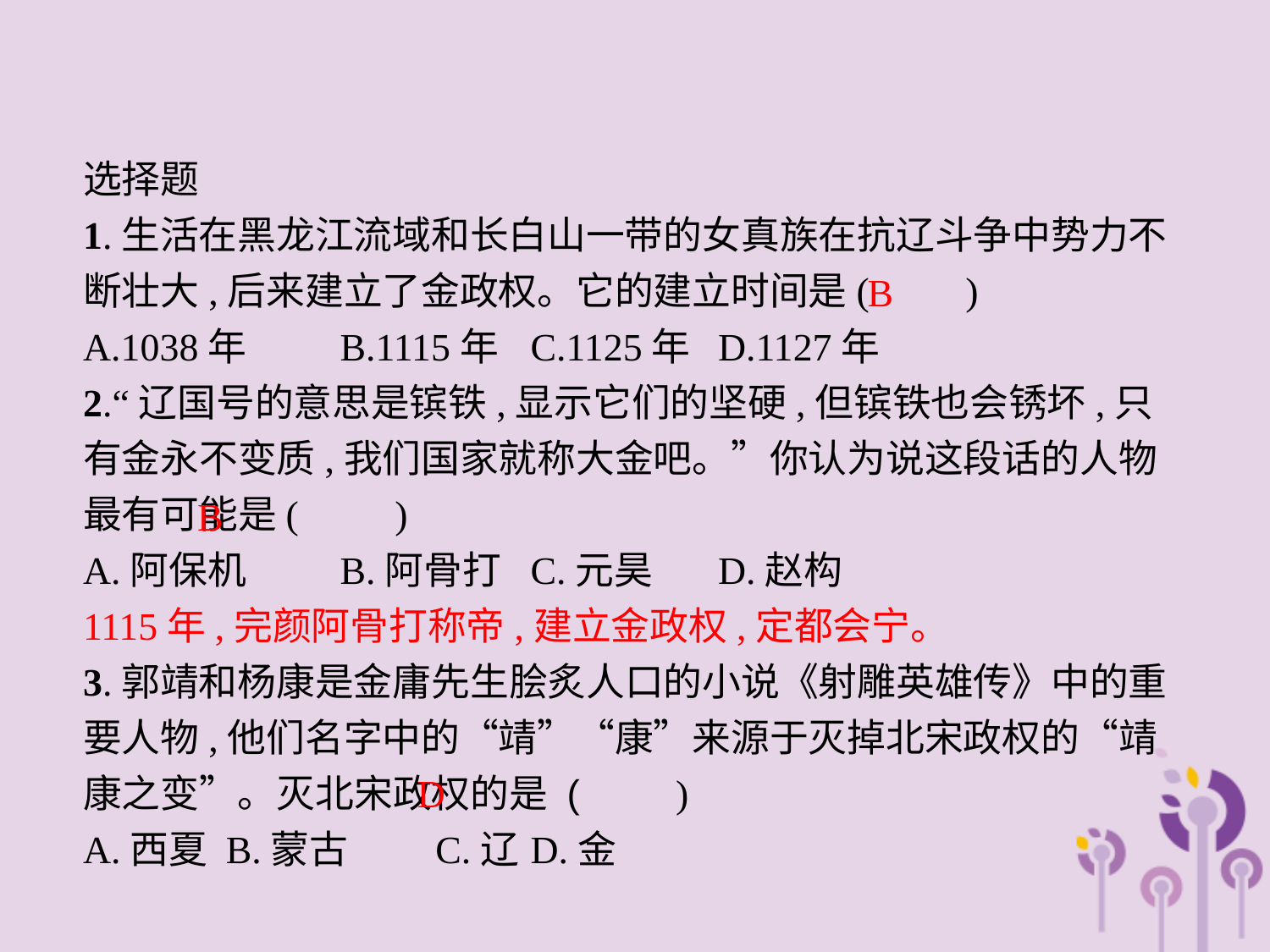

选择题
1.生活在黑龙江流域和长白山一带的女真族在抗辽斗争中势力不断壮大,后来建立了金政权。它的建立时间是(　　)
A.1038年	B.1115年	C.1125年	D.1127年
2.“辽国号的意思是镔铁,显示它们的坚硬,但镔铁也会锈坏,只有金永不变质,我们国家就称大金吧。”你认为说这段话的人物最有可能是(　　)
A.阿保机	B.阿骨打	C.元昊	D.赵构
1115年,完颜阿骨打称帝,建立金政权,定都会宁。
3.郭靖和杨康是金庸先生脍炙人口的小说《射雕英雄传》中的重要人物,他们名字中的“靖”“康”来源于灭掉北宋政权的“靖康之变”。灭北宋政权的是 (　　)
A.西夏	B.蒙古	C.辽	D.金
B
B
D